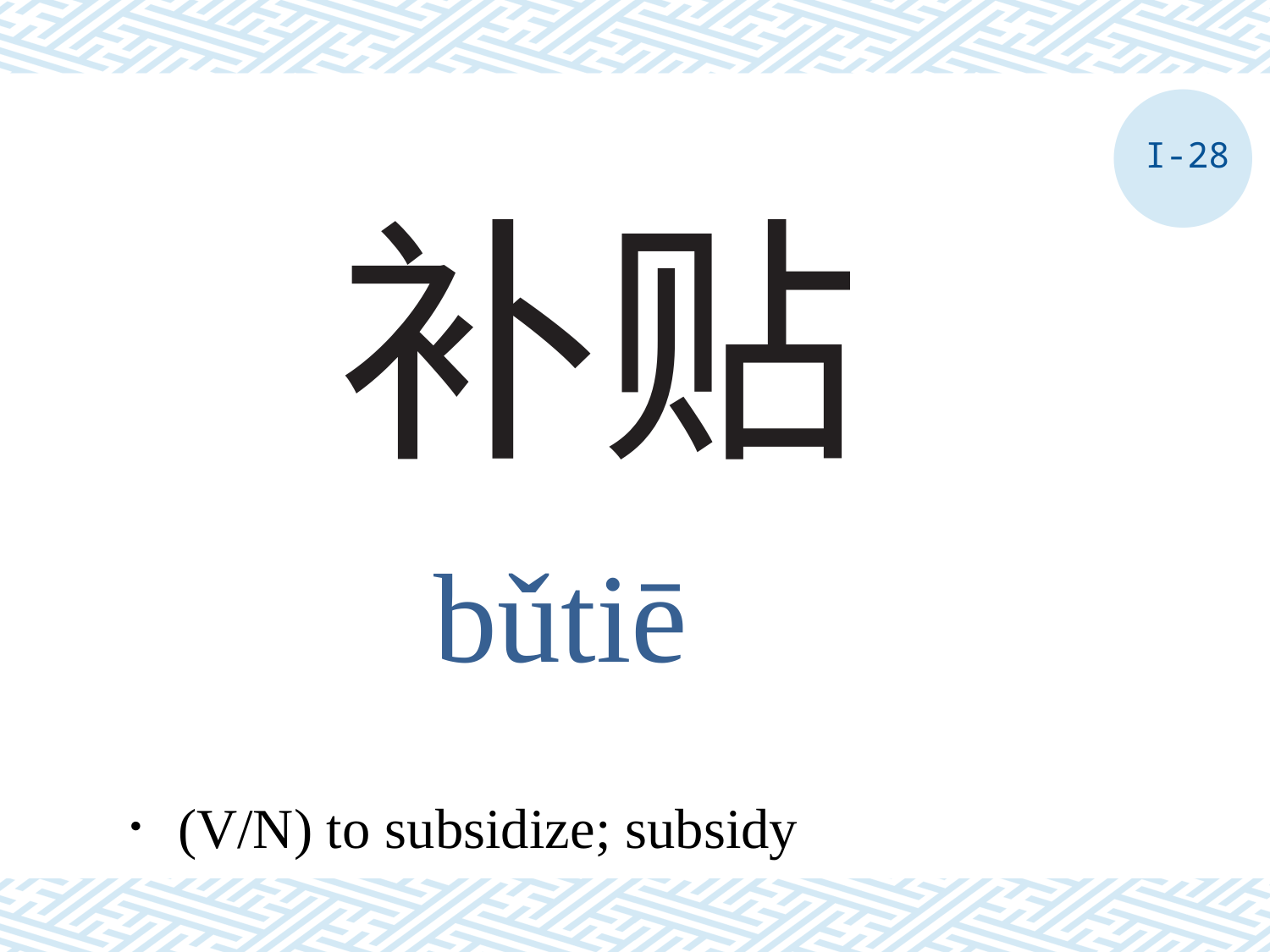

I-28

# 补贴
bǔtiē
．(V/N) to subsidize; subsidy